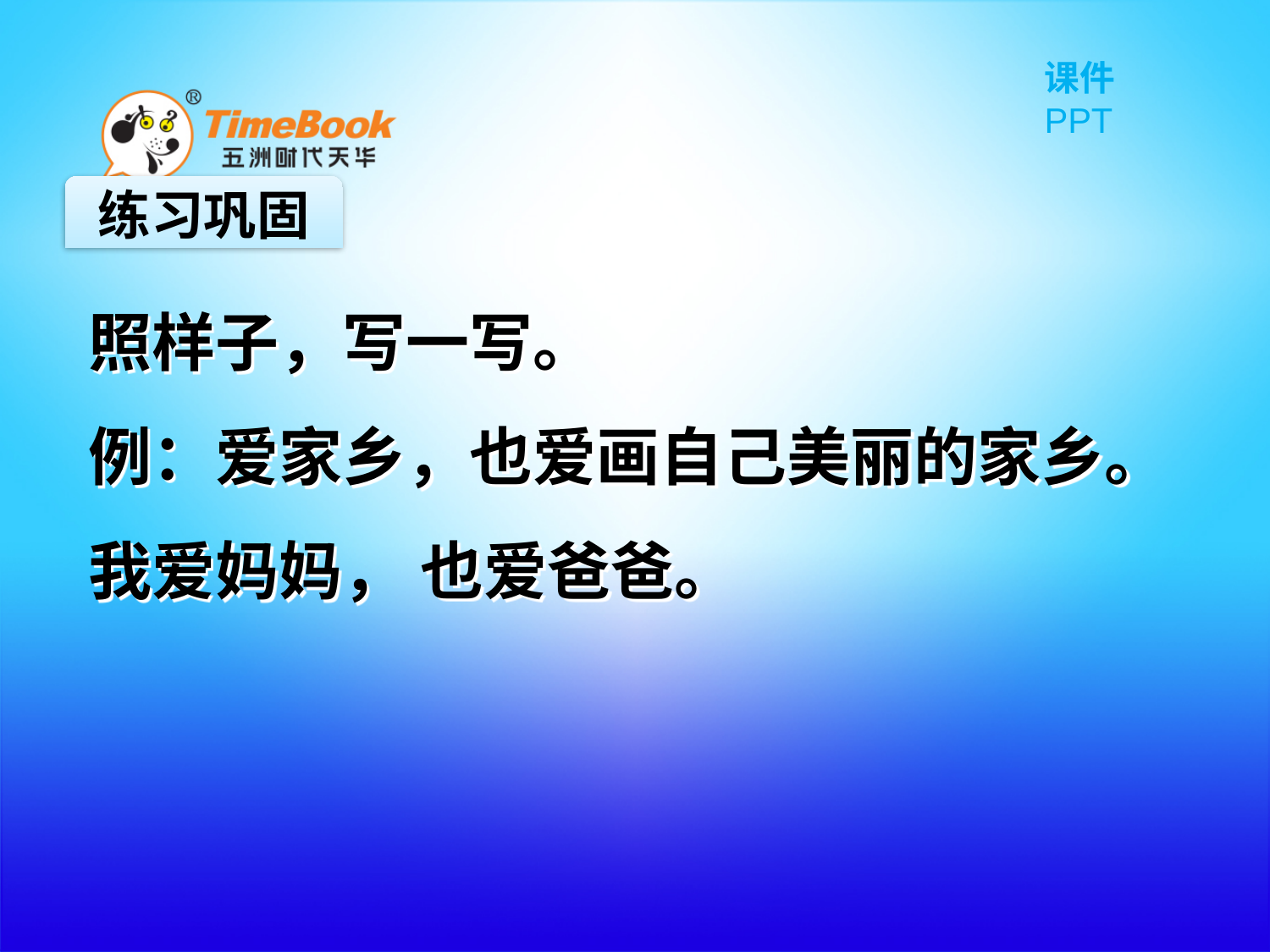

练习巩固
照样子，写一写。
例：爱家乡，也爱画自己美丽的家乡。
我爱妈妈， 也爱爸爸。